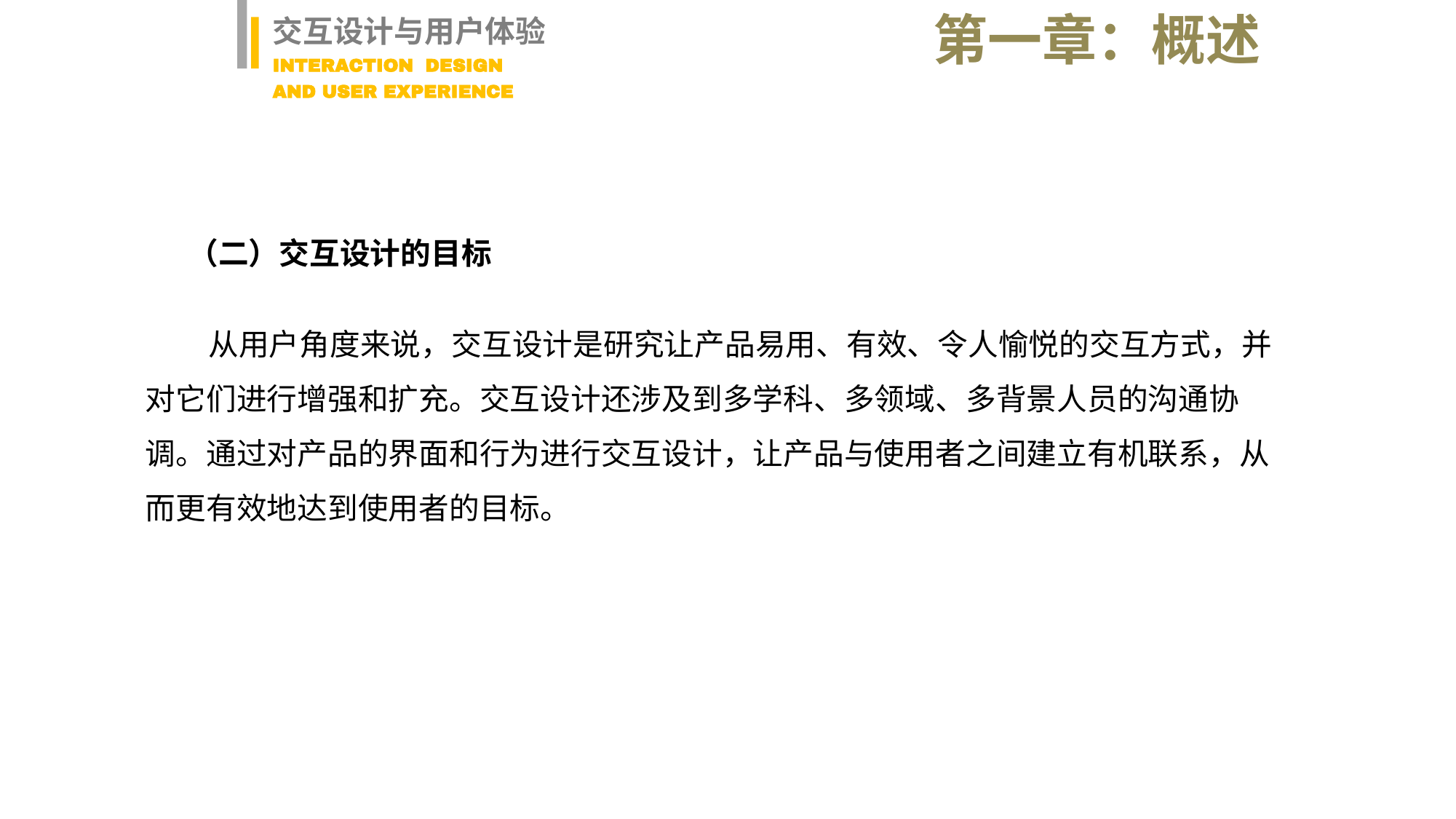

第一章：概述

交互设计与用户体验
INTERACTION  DESIGN
AND USER EXPERIENCE
（二）交互设计的目标

  从用户角度来说，交互设计是研究让产品易用、有效、令人愉悦的交互方式，并对它们进行增强和扩充。交互设计还涉及到多学科、多领域、多背景人员的沟通协调。通过对产品的界面和行为进行交互设计，让产品与使用者之间建立有机联系，从而更有效地达到使用者的目标。